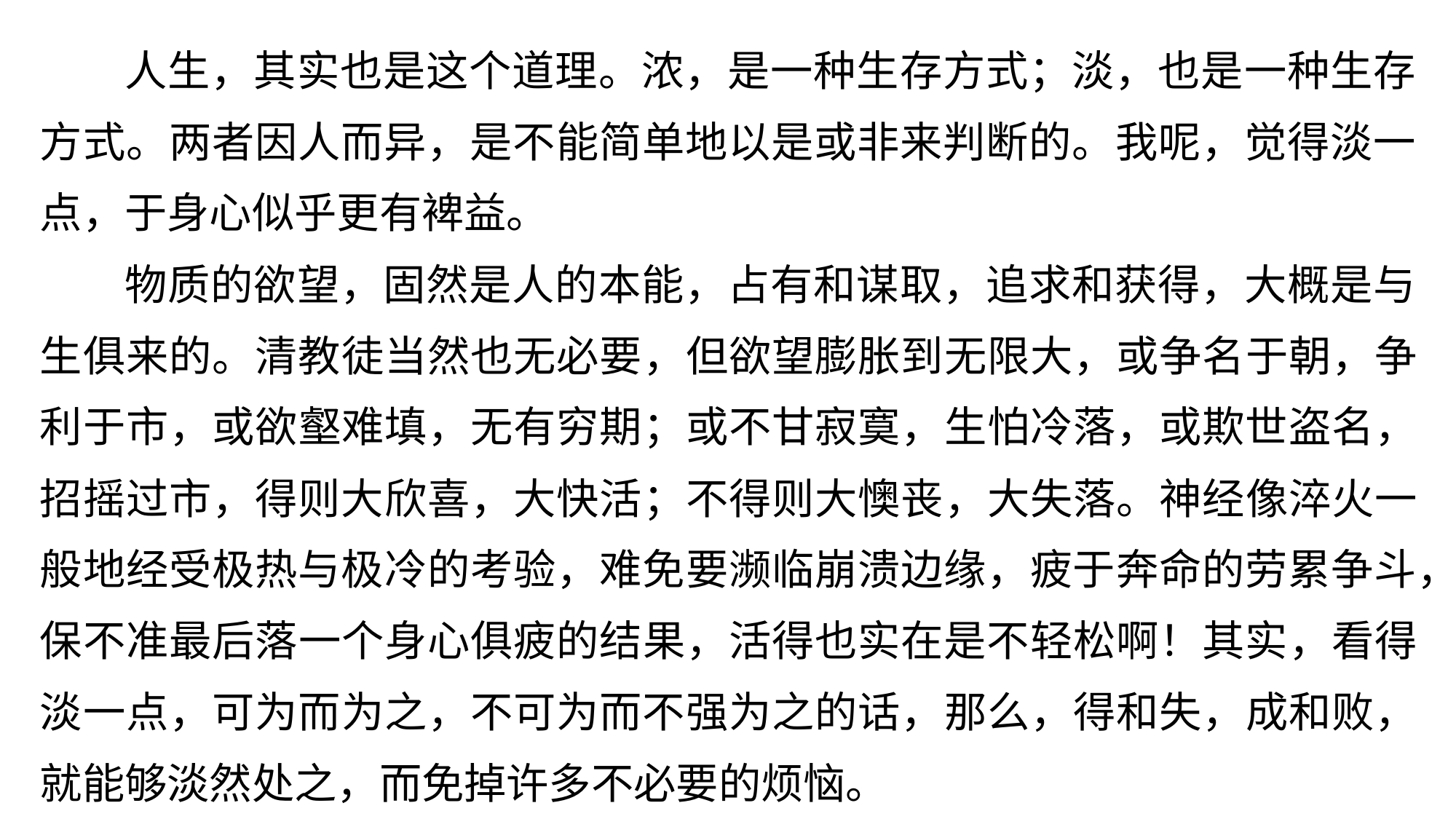

人生，其实也是这个道理。浓，是一种生存方式；淡，也是一种生存方式。两者因人而异，是不能简单地以是或非来判断的。我呢，觉得淡一点，于身心似乎更有裨益。
物质的欲望，固然是人的本能，占有和谋取，追求和获得，大概是与生俱来的。清教徒当然也无必要，但欲望膨胀到无限大，或争名于朝，争利于市，或欲壑难填，无有穷期；或不甘寂寞，生怕冷落，或欺世盗名，招摇过市，得则大欣喜，大快活；不得则大懊丧，大失落。神经像淬火一般地经受极热与极冷的考验，难免要濒临崩溃边缘，疲于奔命的劳累争斗，保不准最后落一个身心俱疲的结果，活得也实在是不轻松啊！其实，看得淡一点，可为而为之，不可为而不强为之的话，那么，得和失，成和败，就能够淡然处之，而免掉许多不必要的烦恼。